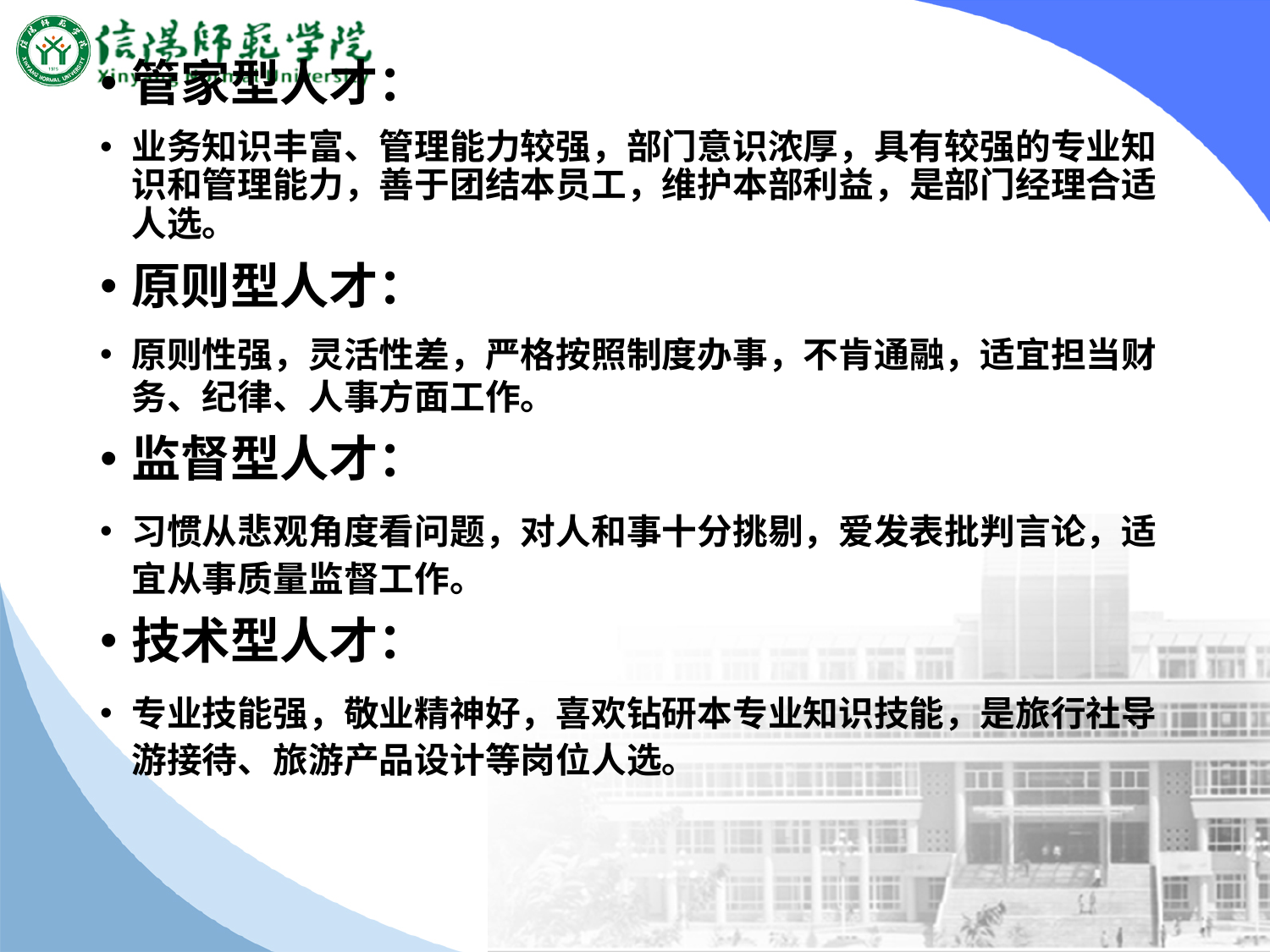

#
管家型人才：
业务知识丰富、管理能力较强，部门意识浓厚，具有较强的专业知识和管理能力，善于团结本员工，维护本部利益，是部门经理合适人选。
原则型人才：
原则性强，灵活性差，严格按照制度办事，不肯通融，适宜担当财务、纪律、人事方面工作。
监督型人才：
习惯从悲观角度看问题，对人和事十分挑剔，爱发表批判言论，适宜从事质量监督工作。
技术型人才：
专业技能强，敬业精神好，喜欢钻研本专业知识技能，是旅行社导游接待、旅游产品设计等岗位人选。